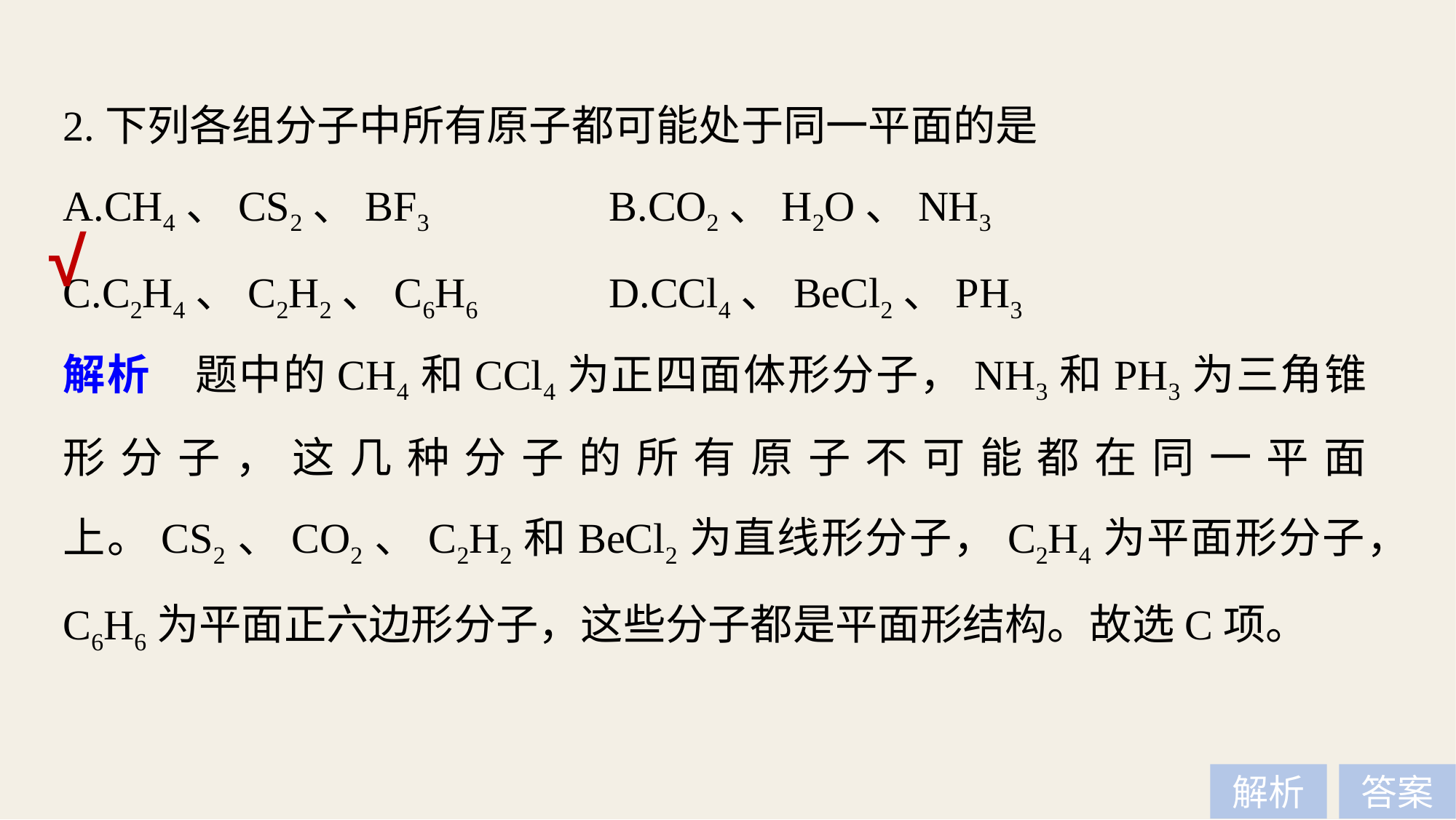

2.下列各组分子中所有原子都可能处于同一平面的是
A.CH4、CS2、BF3  		B.CO2、H2O、NH3
C.C2H4、C2H2、C6H6  		D.CCl4、BeCl2、PH3
√
解析　题中的CH4和CCl4为正四面体形分子，NH3和PH3为三角锥形分子，这几种分子的所有原子不可能都在同一平面上。CS2、CO2、C2H2和BeCl2为直线形分子，C2H4为平面形分子，C6H6为平面正六边形分子，这些分子都是平面形结构。故选C项。
解析
答案